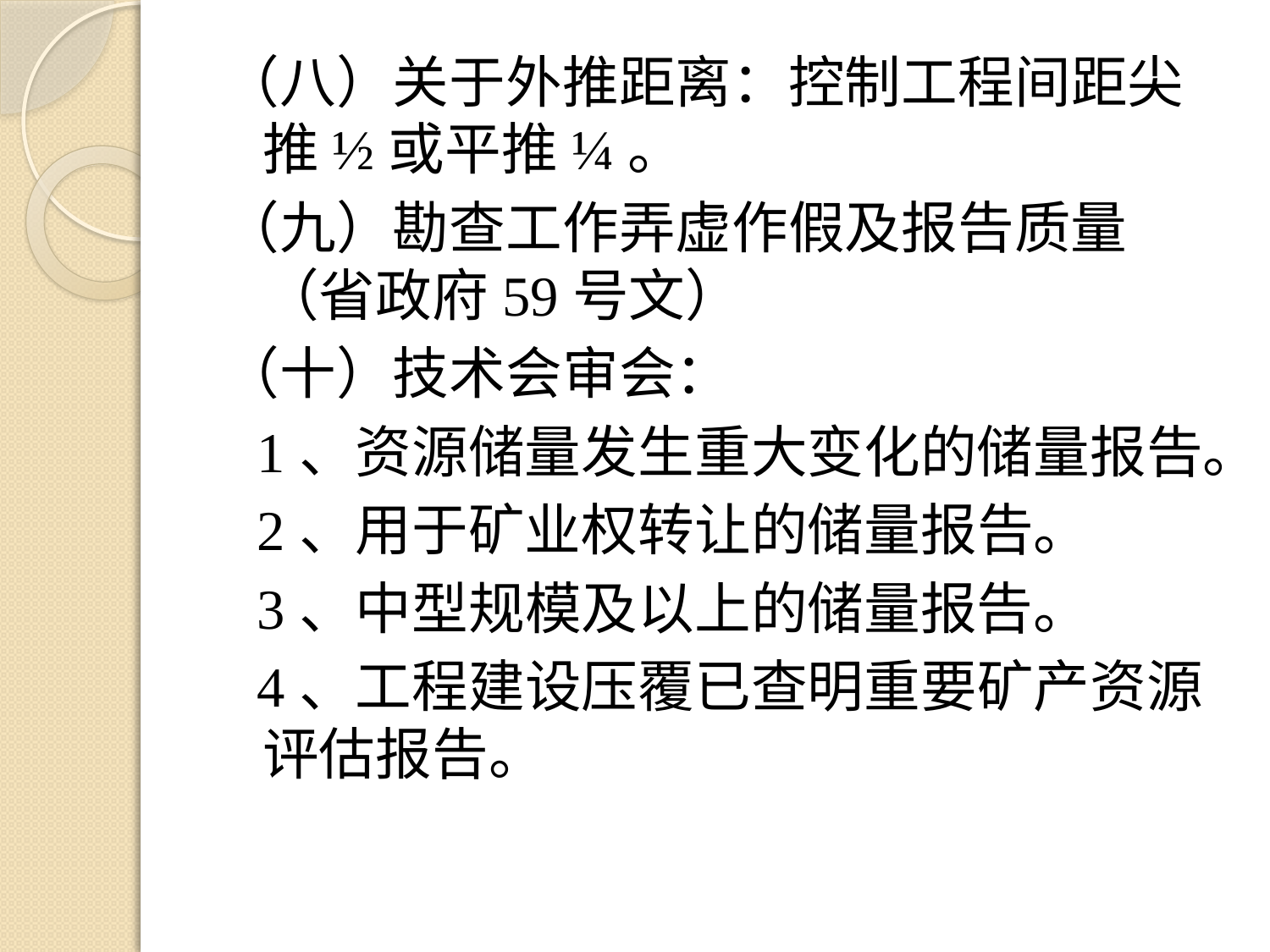

（八）关于外推距离：控制工程间距尖推½或平推¼。
（九）勘查工作弄虚作假及报告质量（省政府59号文）
（十）技术会审会：
  1、资源储量发生重大变化的储量报告。
  2、用于矿业权转让的储量报告。
  3、中型规模及以上的储量报告。
  4、工程建设压覆已查明重要矿产资源评估报告。